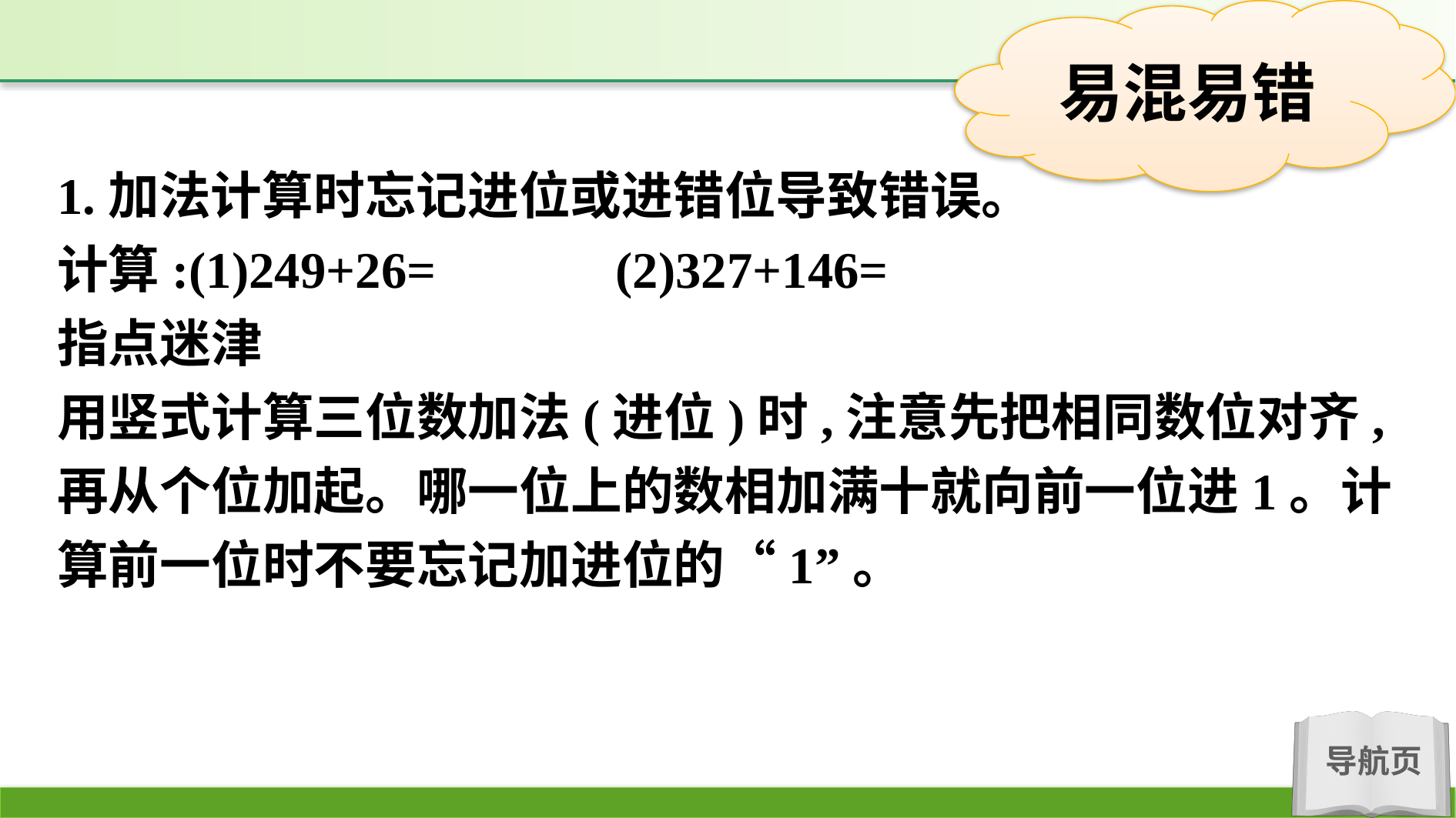

1.加法计算时忘记进位或进错位导致错误。
计算:(1)249+26=　　　(2)327+146=
指点迷津
用竖式计算三位数加法(进位)时,注意先把相同数位对齐,再从个位加起。哪一位上的数相加满十就向前一位进1。计算前一位时不要忘记加进位的“1”。